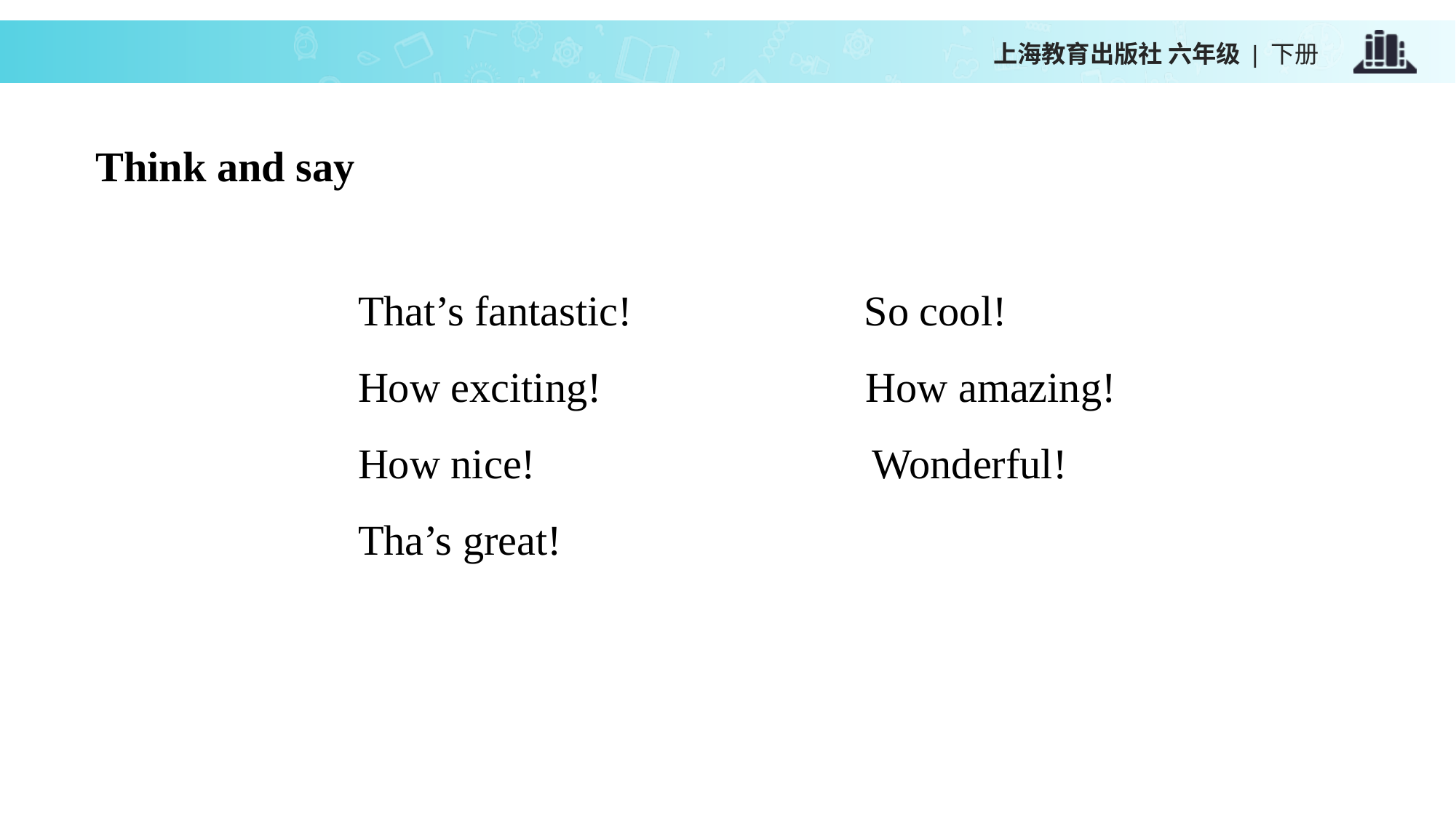

上海教育出版社 六年级 | 下册
Think and say
That’s fantastic!                      So cool!
How exciting!                         How amazing!
How nice!                                Wonderful!
Tha’s great!